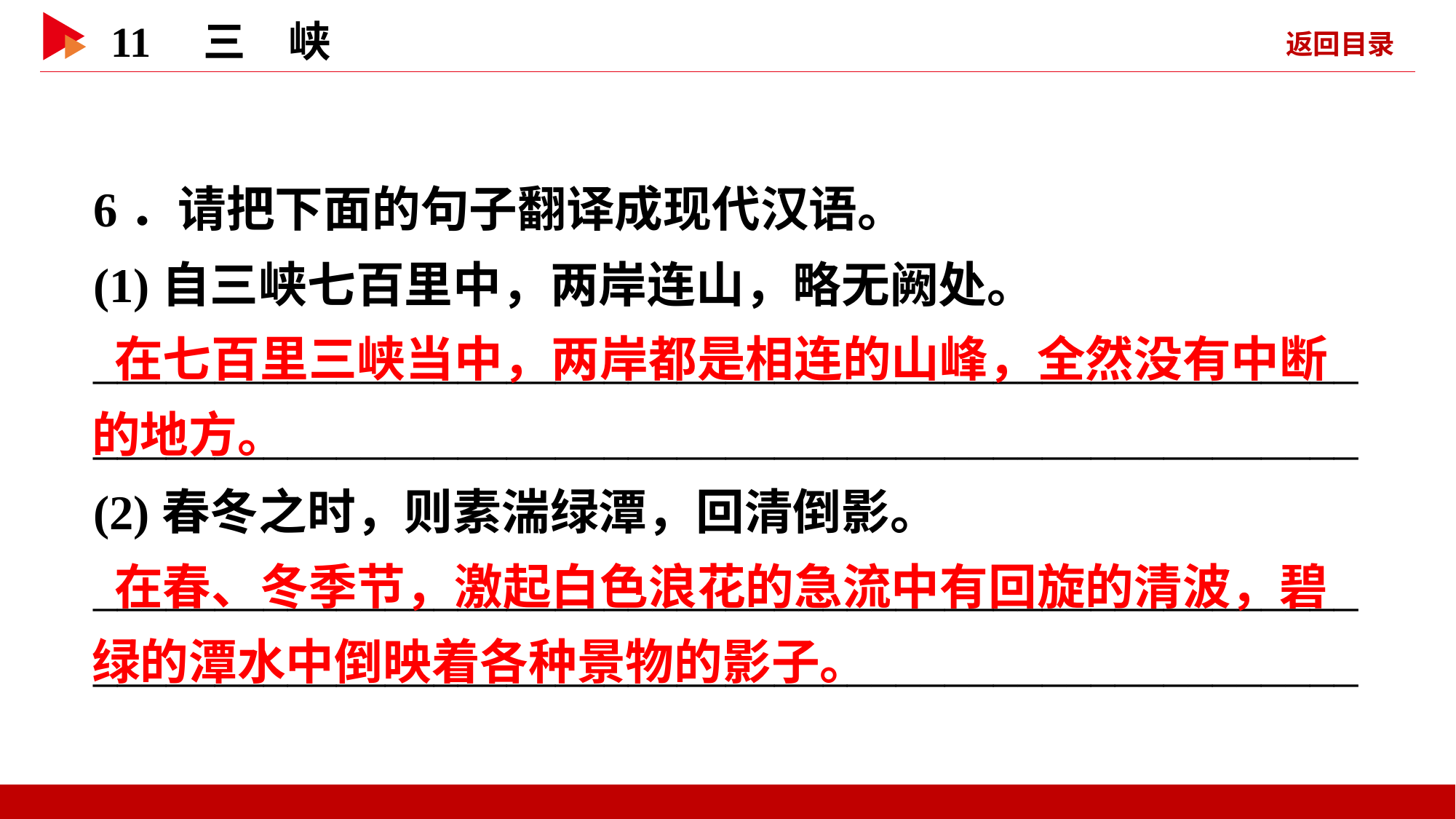

6．请把下面的句子翻译成现代汉语。
(1)自三峡七百里中，两岸连山，略无阙处。
________________________________________________________________________________________________________
(2)春冬之时，则素湍绿潭，回清倒影。
________________________________________________________________________________________________________
 在七百里三峡当中，两岸都是相连的山峰，全然没有中断的地方。
 在春、冬季节，激起白色浪花的急流中有回旋的清波，碧绿的潭水中倒映着各种景物的影子。